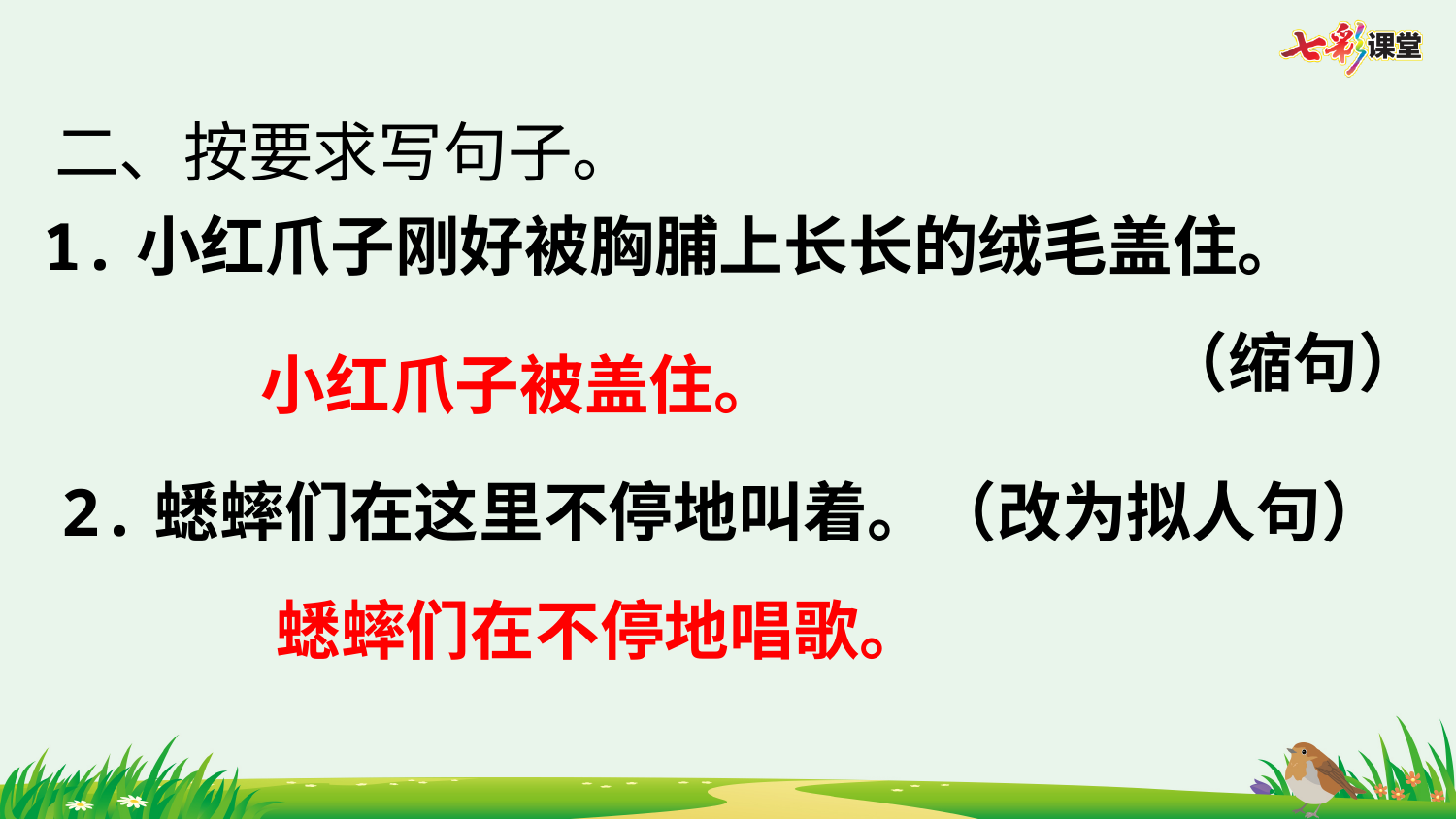

二、按要求写句子。
 1.小红爪子刚好被胸脯上长长的绒毛盖住。
（缩句）

小红爪子被盖住。

2.蟋蟀们在这里不停地叫着。（改为拟人句）
蟋蟀们在不停地唱歌。